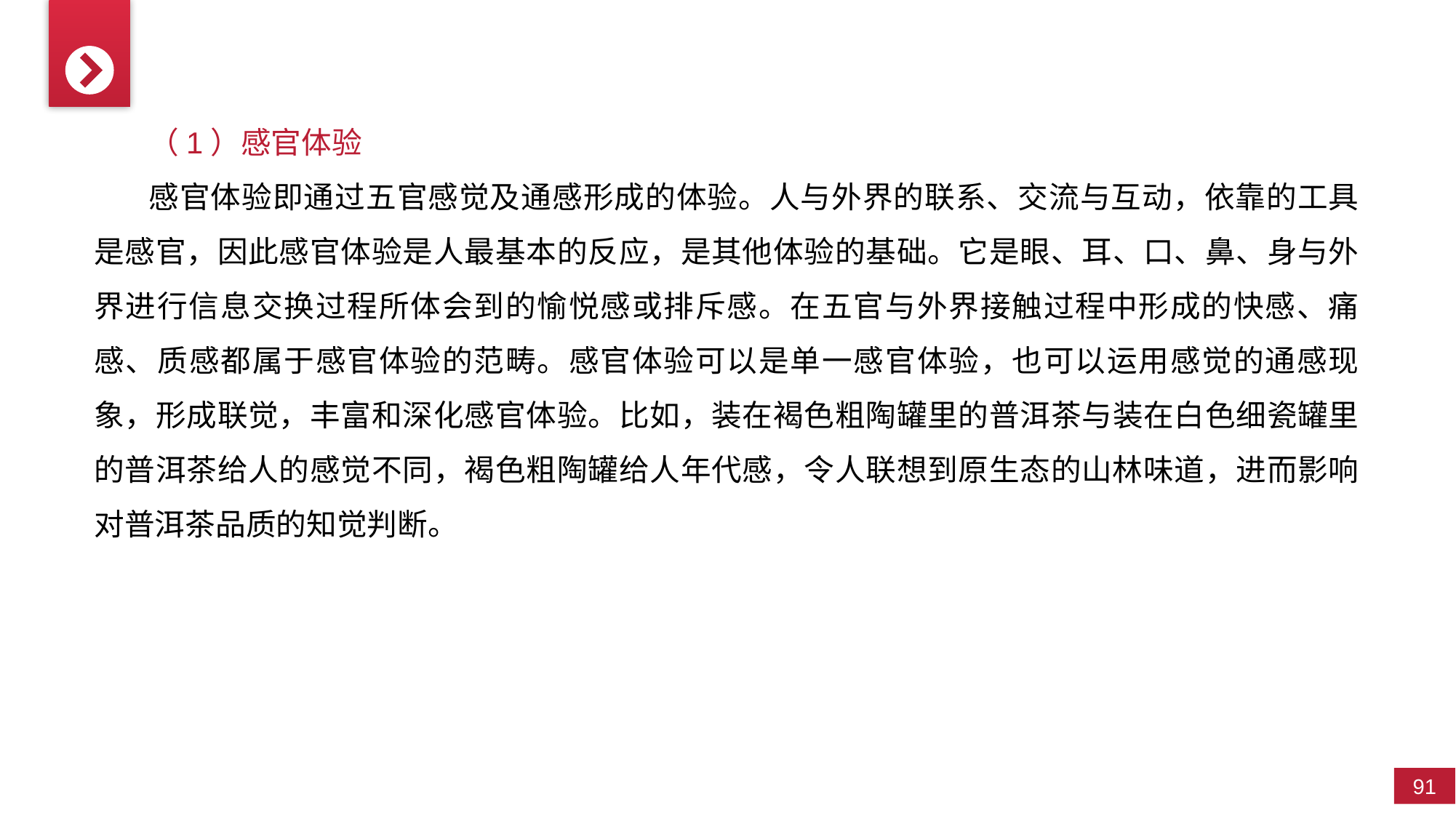

（1）感官体验
感官体验即通过五官感觉及通感形成的体验。人与外界的联系、交流与互动，依靠的工具是感官，因此感官体验是人最基本的反应，是其他体验的基础。它是眼、耳、口、鼻、身与外界进行信息交换过程所体会到的愉悦感或排斥感。在五官与外界接触过程中形成的快感、痛感、质感都属于感官体验的范畴。感官体验可以是单一感官体验，也可以运用感觉的通感现象，形成联觉，丰富和深化感官体验。比如，装在褐色粗陶罐里的普洱茶与装在白色细瓷罐里的普洱茶给人的感觉不同，褐色粗陶罐给人年代感，令人联想到原生态的山林味道，进而影响对普洱茶品质的知觉判断。